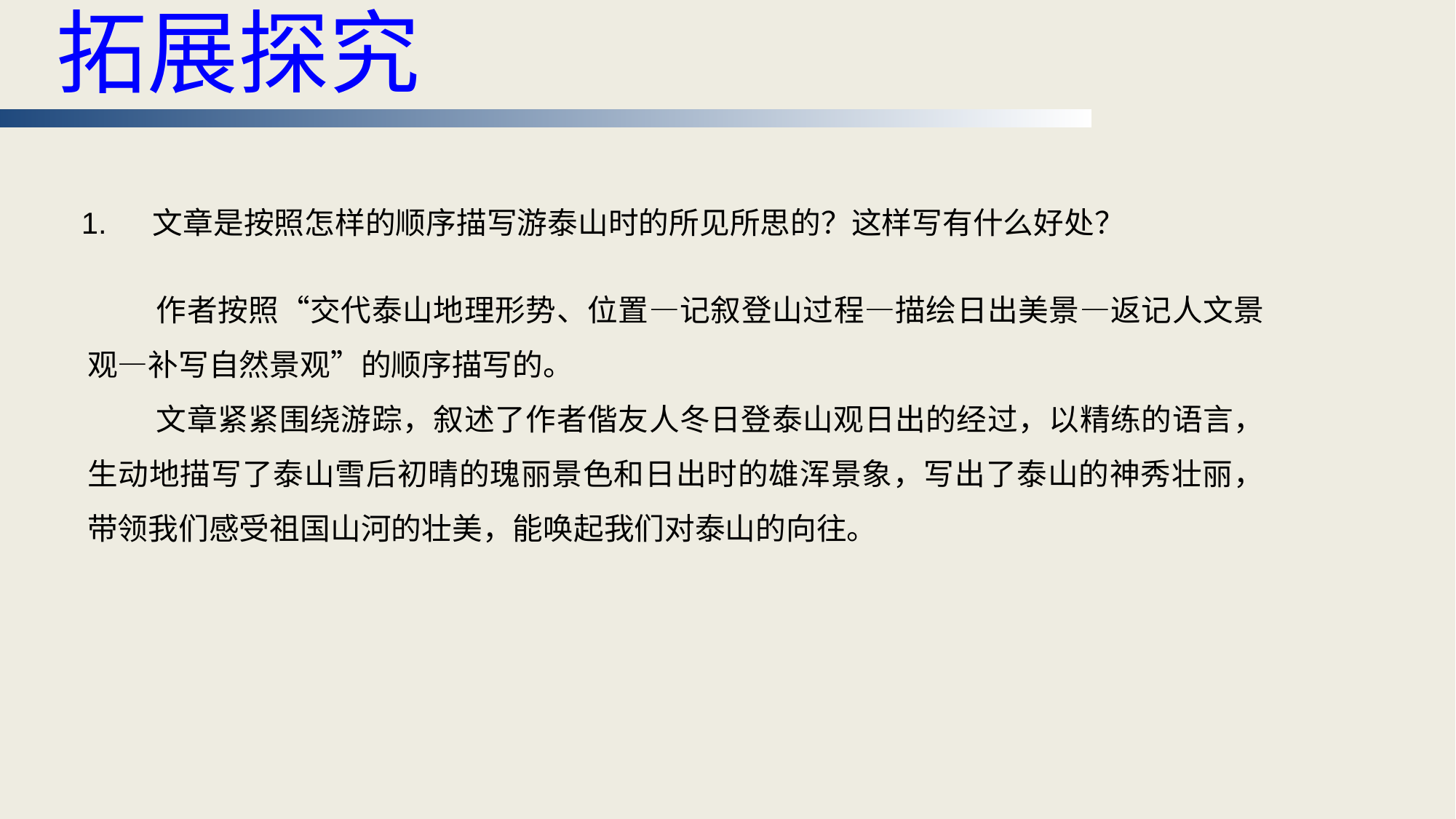

拓展探究

1. 　文章是按照怎样的顺序描写游泰山时的所见所思的？这样写有什么好处？
作者按照“交代泰山地理形势、位置—记叙登山过程—描绘日出美景—返记人文景观—补写自然景观”的顺序描写的。
文章紧紧围绕游踪，叙述了作者偕友人冬日登泰山观日出的经过，以精练的语言，生动地描写了泰山雪后初晴的瑰丽景色和日出时的雄浑景象，写出了泰山的神秀壮丽，带领我们感受祖国山河的壮美，能唤起我们对泰山的向往。